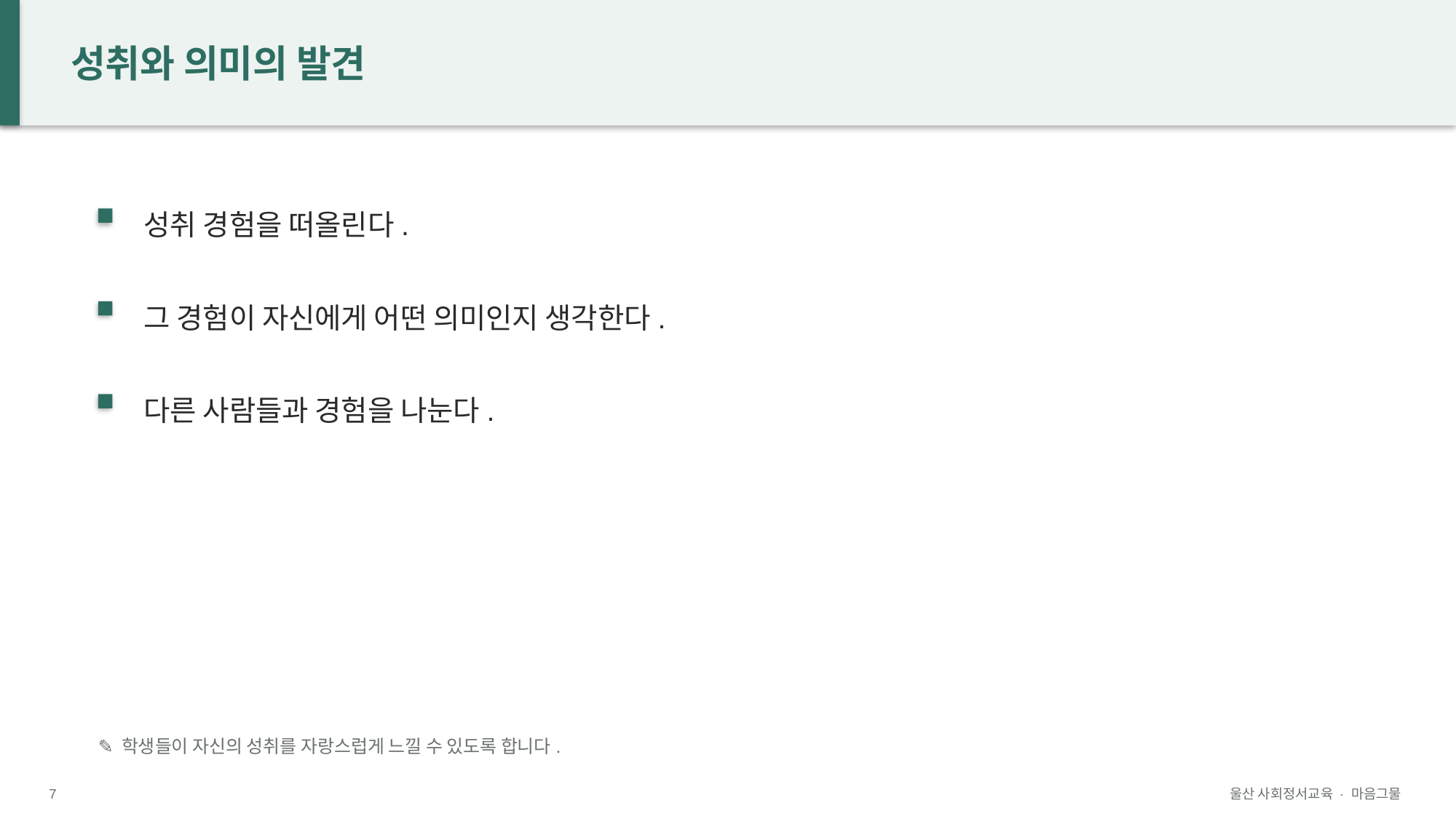

성취와 의미의 발견
성취 경험을 떠올린다.

그 경험이 자신에게 어떤 의미인지 생각한다.

다른 사람들과 경험을 나눈다.

✎ 학생들이 자신의 성취를 자랑스럽게 느낄 수 있도록 합니다.
7
울산 사회정서교육 · 마음그물